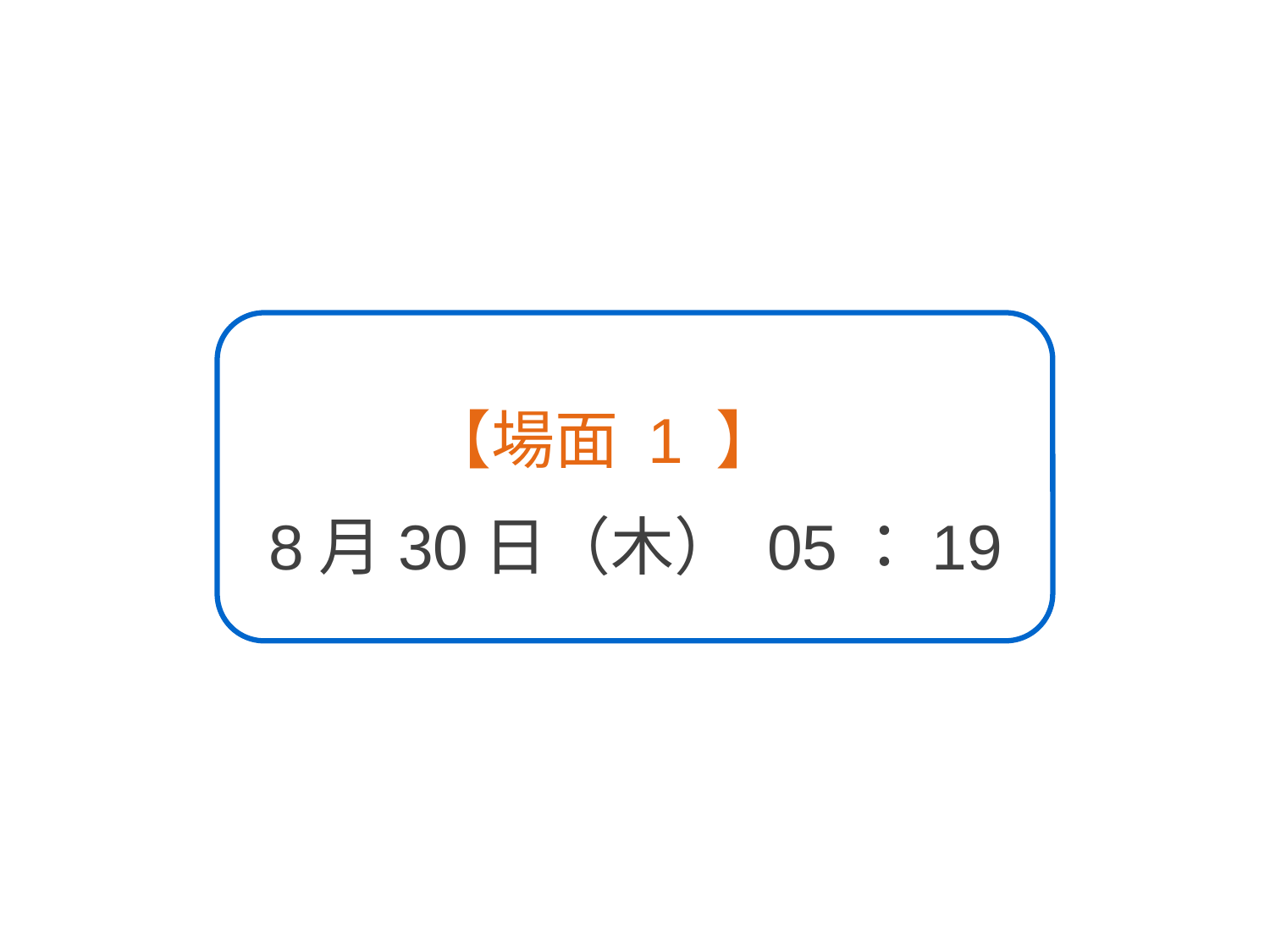

# 【場面 1 】　 8月30日（木） 05：19
25